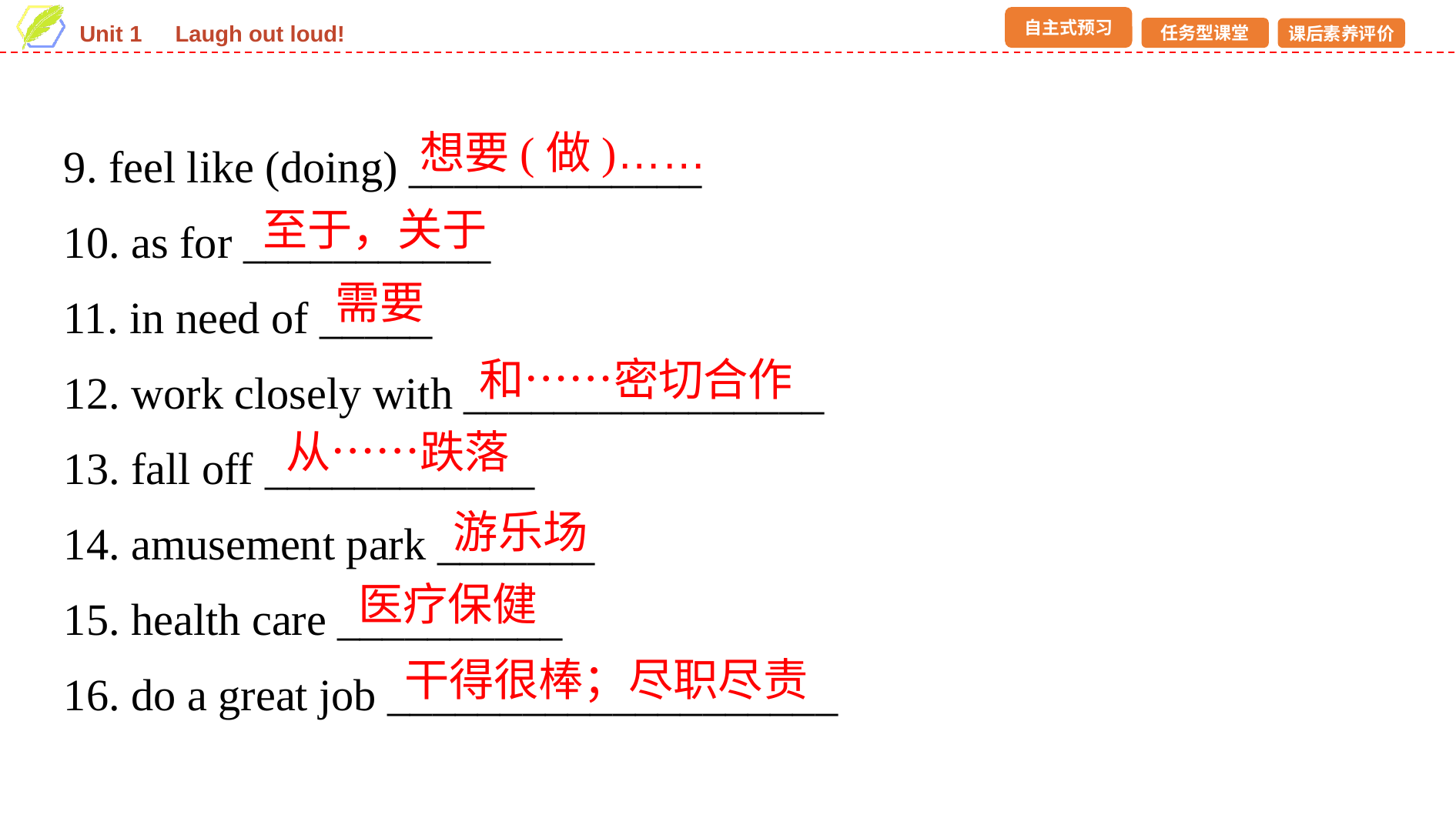

9. feel like (doing) _____________
10. as for ___________
11. in need of _____
12. work closely with ________________
13. fall off ____________
14. amusement park _______
15. health care __________
16. do a great job ____________________
想要(做)……
至于，关于
需要
和……密切合作
从……跌落
游乐场
医疗保健
干得很棒；尽职尽责